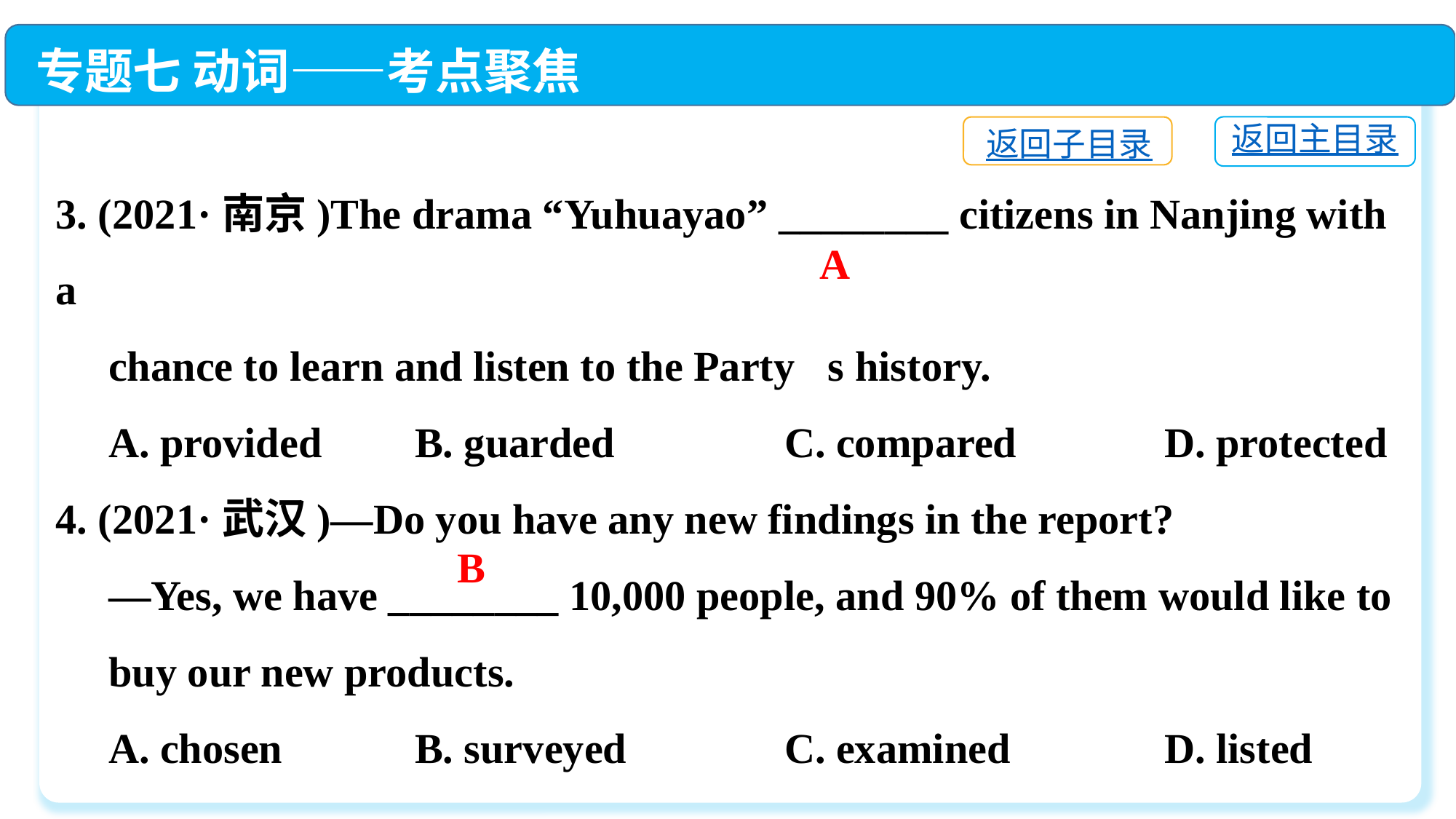

专题七 动词——考点聚焦

3. (2021·南京)The drama “Yuhuayao” ________ citizens in Nanjing with a
     chance to learn and listen to the Party􀆳s history.
     A. provided	   B. guarded	       C. compared	            D. protected
4. (2021·武汉)—Do you have any new findings in the report?
     —Yes, we have ________ 10,000 people, and 90% of them would like to
     buy our new products.
     A. chosen	   B. surveyed	       C. examined	            D. listed
返回主目录

返回子目录
A
B